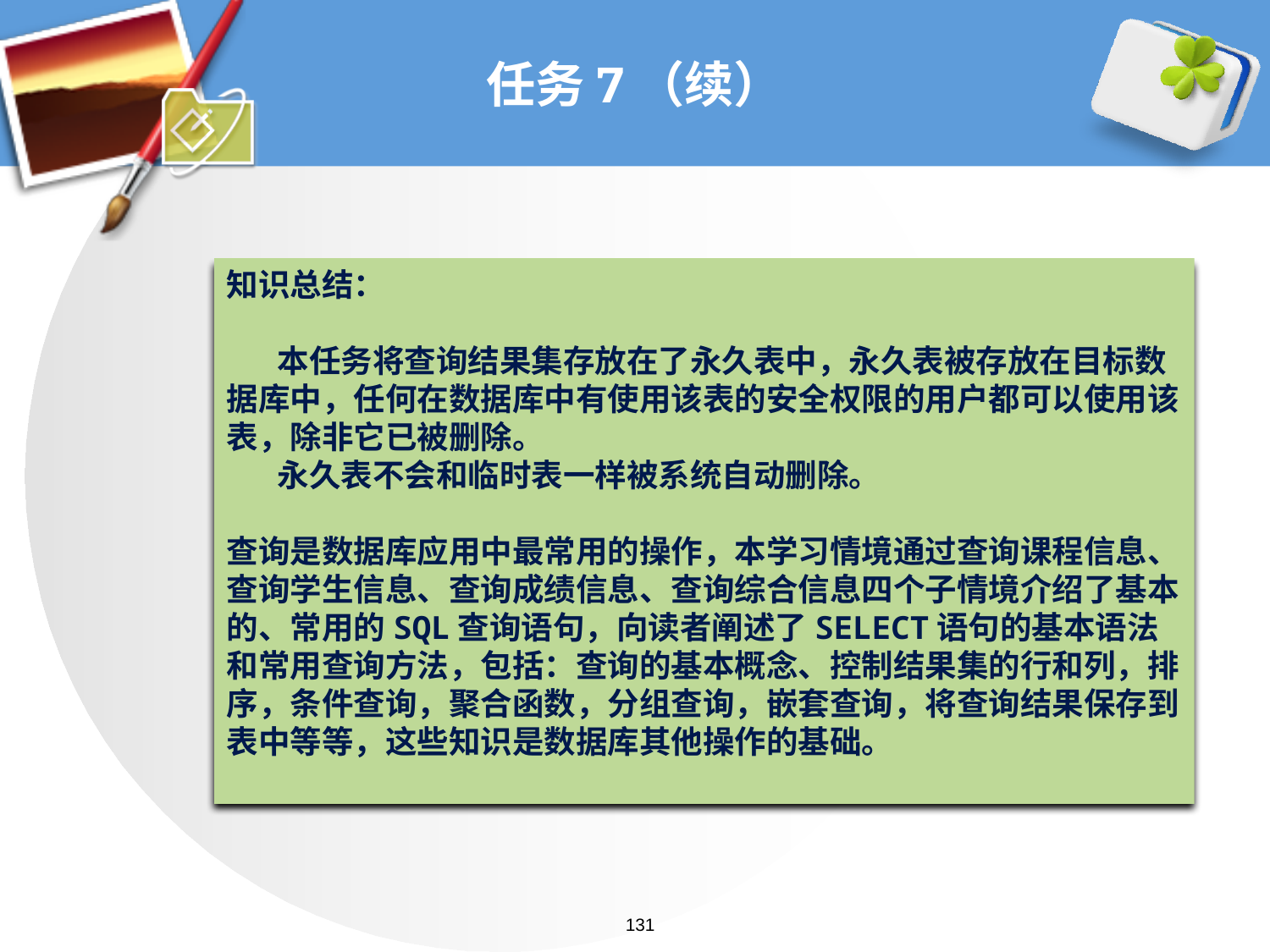

# 任务7（续）
知识总结：

      本任务将查询结果集存放在了永久表中，永久表被存放在目标数据库中，任何在数据库中有使用该表的安全权限的用户都可以使用该表，除非它已被删除。
      永久表不会和临时表一样被系统自动删除。

查询是数据库应用中最常用的操作，本学习情境通过查询课程信息、查询学生信息、查询成绩信息、查询综合信息四个子情境介绍了基本的、常用的SQL查询语句，向读者阐述了SELECT语句的基本语法和常用查询方法，包括：查询的基本概念、控制结果集的行和列，排序，条件查询，聚合函数，分组查询，嵌套查询，将查询结果保存到表中等等，这些知识是数据库其他操作的基础。

131